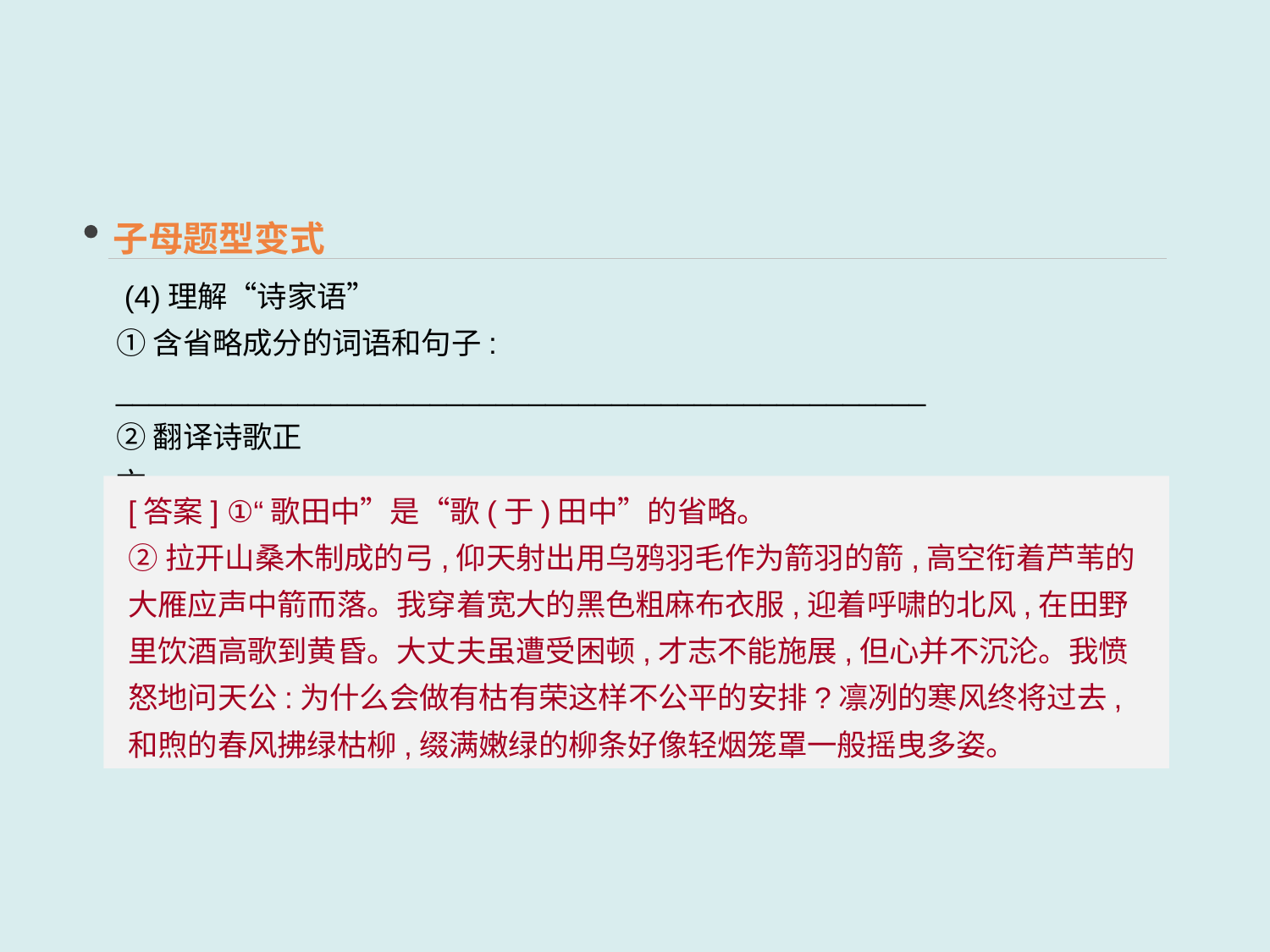

子母题型变式

 (4)理解“诗家语”
①含省略成分的词语和句子: _________________________________________________
②翻译诗歌正文:_____________________________________________________________
_____________________________________________________________________________

[答案] ①“歌田中”是“歌(于)田中”的省略。
②拉开山桑木制成的弓,仰天射出用乌鸦羽毛作为箭羽的箭,高空衔着芦苇的大雁应声中箭而落。我穿着宽大的黑色粗麻布衣服,迎着呼啸的北风,在田野里饮酒高歌到黄昏。大丈夫虽遭受困顿,才志不能施展,但心并不沉沦。我愤怒地问天公:为什么会做有枯有荣这样不公平的安排?凛冽的寒风终将过去,和煦的春风拂绿枯柳,缀满嫩绿的柳条好像轻烟笼罩一般摇曳多姿。